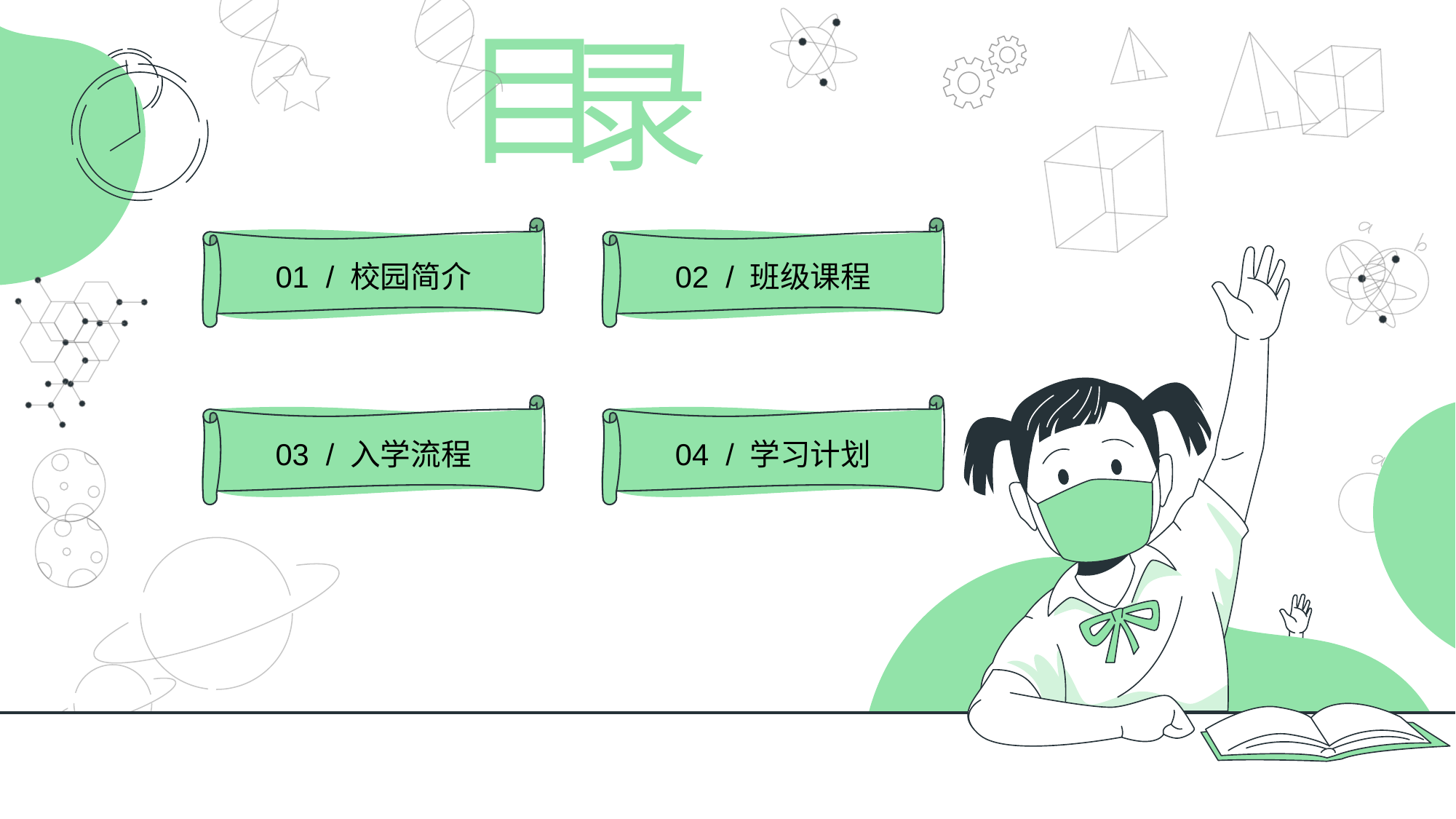

51PPT模板网    www.5 1p ptmoban.com

目
录

01  / 校园简介

02  / 班级课程

03  / 入学流程

04  / 学习计划